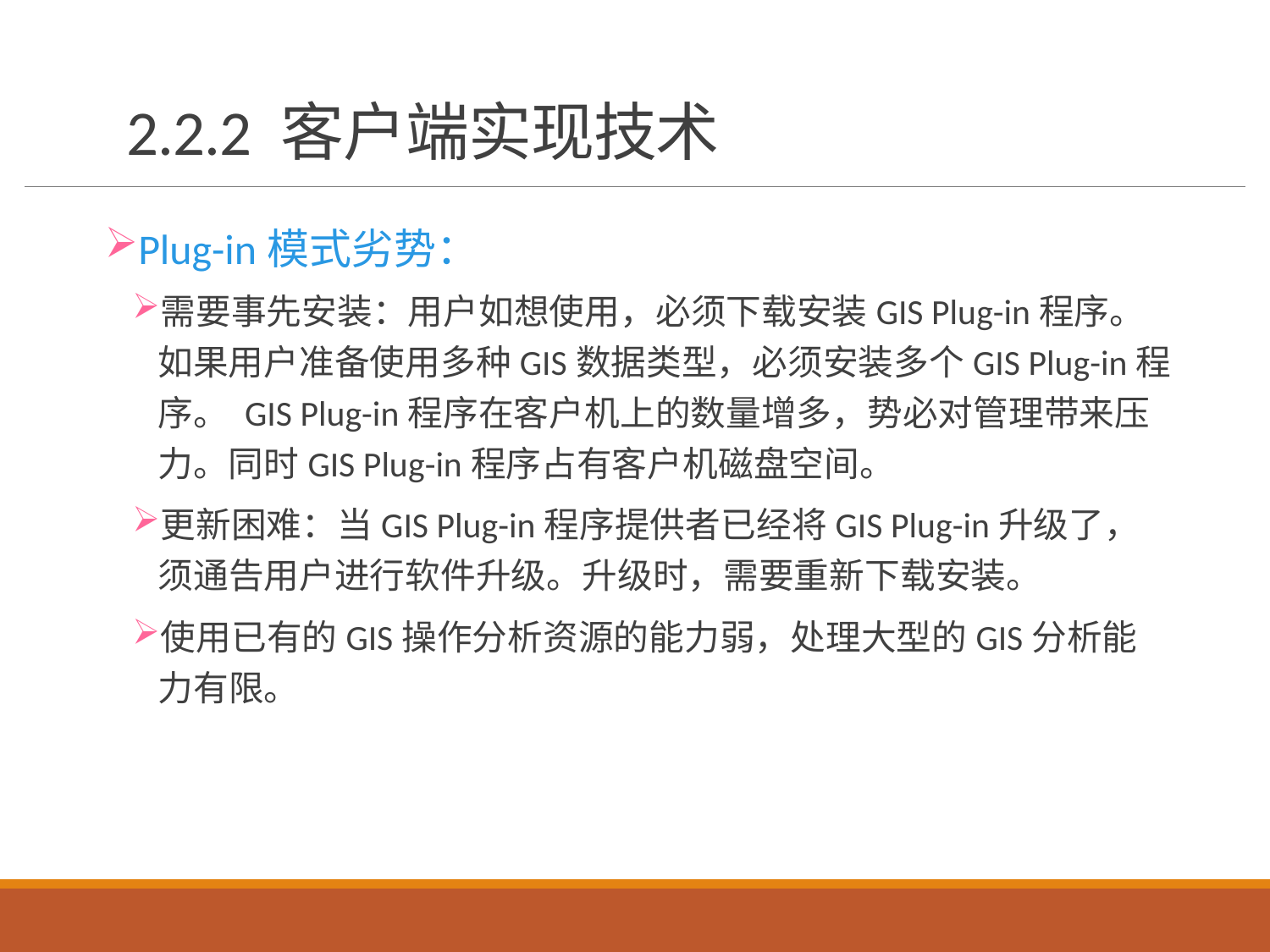

# 2.2.2 客户端实现技术
Plug-in模式劣势：
需要事先安装：用户如想使用，必须下载安装GIS Plug-in程序。如果用户准备使用多种GIS数据类型，必须安装多个GIS Plug-in程序。 GIS Plug-in程序在客户机上的数量增多，势必对管理带来压力。同时GIS Plug-in程序占有客户机磁盘空间。
更新困难：当GIS Plug-in程序提供者已经将GIS Plug-in升级了，须通告用户进行软件升级。升级时，需要重新下载安装。
使用已有的GIS操作分析资源的能力弱，处理大型的GIS分析能力有限。